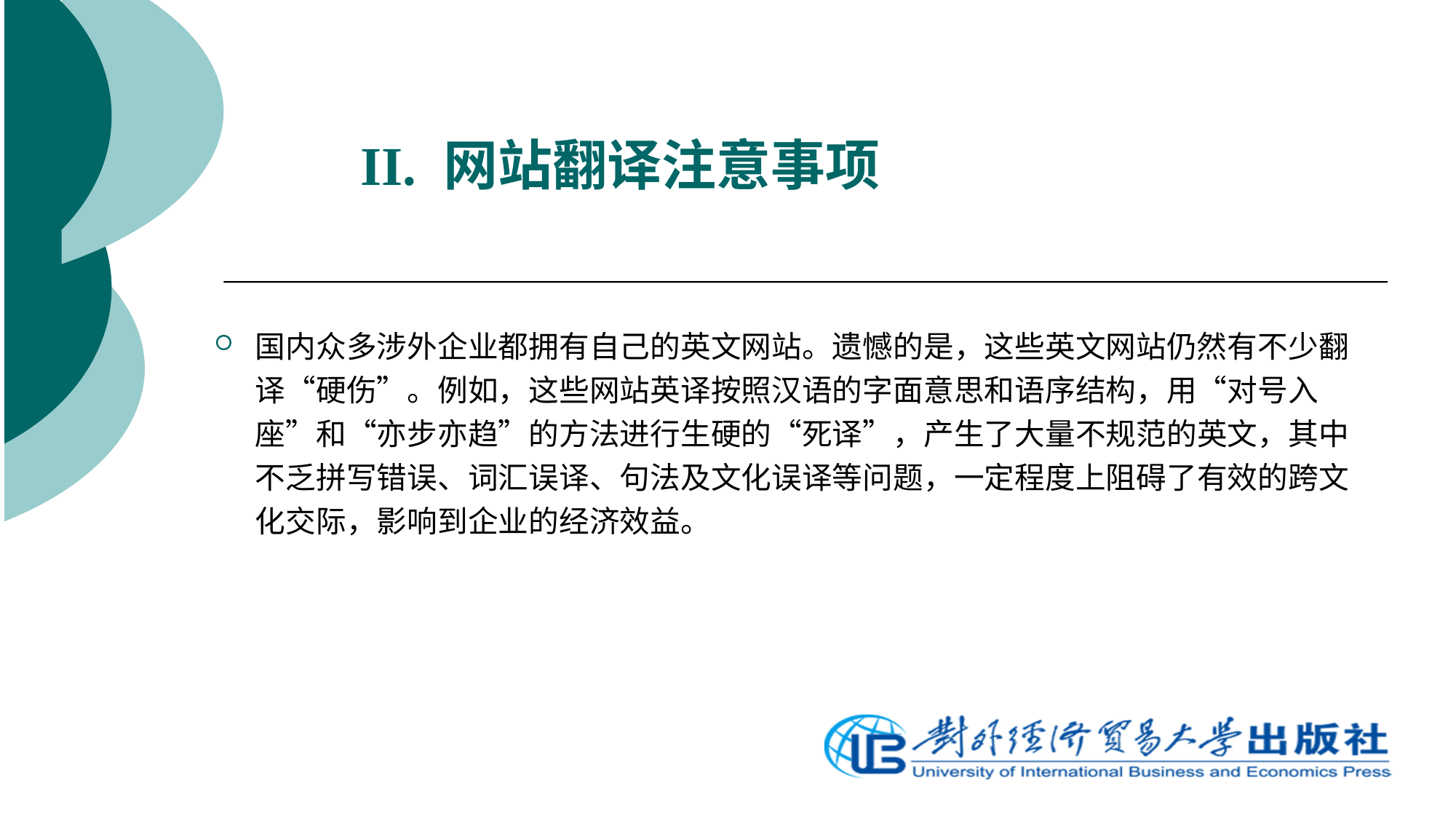

# II. 网站翻译注意事项
国内众多涉外企业都拥有自己的英文网站。遗憾的是，这些英文网站仍然有不少翻译“硬伤”。例如，这些网站英译按照汉语的字面意思和语序结构，用“对号入座”和“亦步亦趋”的方法进行生硬的“死译”，产生了大量不规范的英文，其中不乏拼写错误、词汇误译、句法及文化误译等问题，一定程度上阻碍了有效的跨文化交际，影响到企业的经济效益。